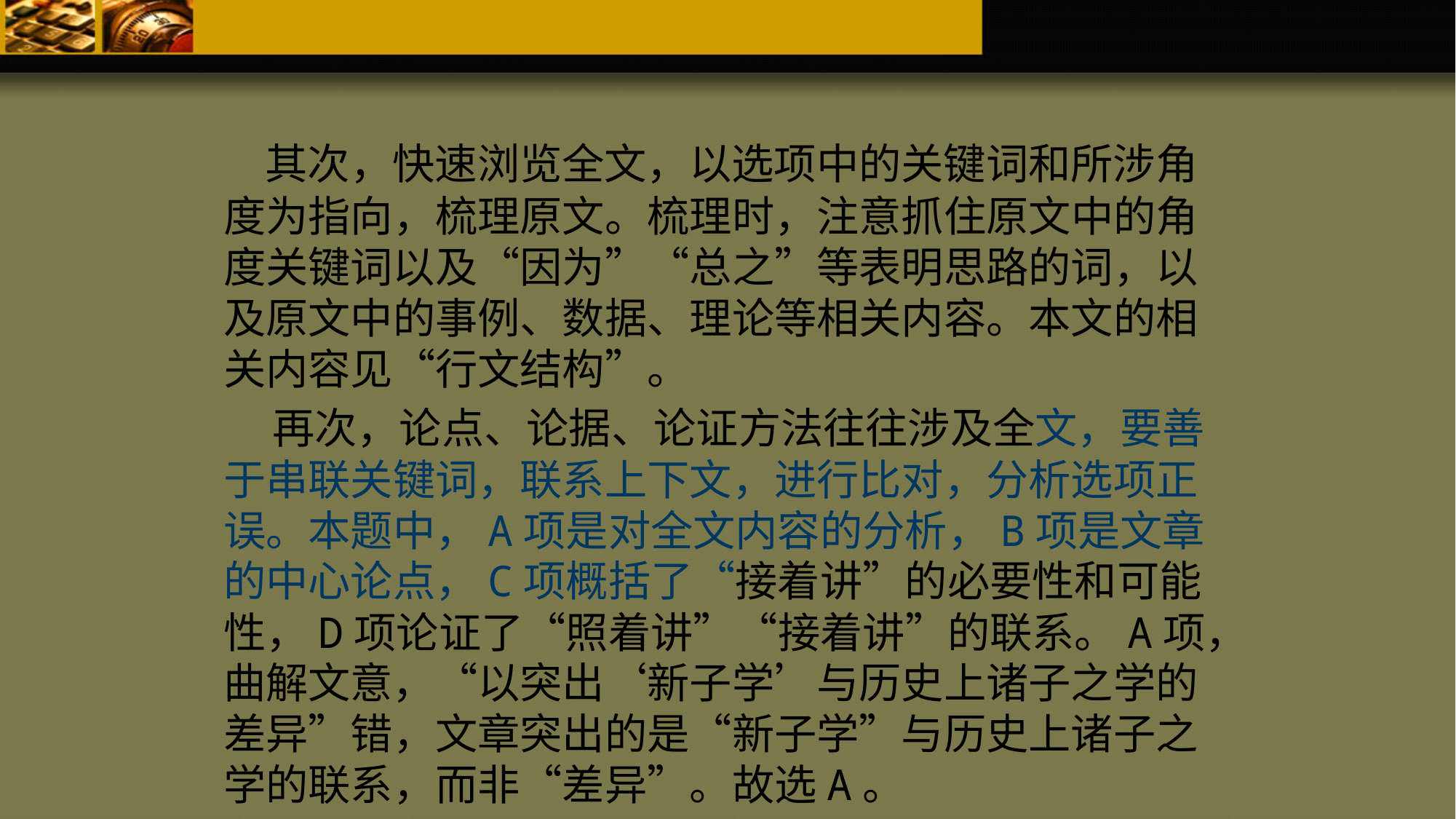

其次，快速浏览全文，以选项中的关键词和所涉角度为指向，梳理原文。梳理时，注意抓住原文中的角度关键词以及“因为”“总之”等表明思路的词，以及原文中的事例、数据、理论等相关内容。本文的相关内容见“行文结构”。
    再次，论点、论据、论证方法往往涉及全文，要善于串联关键词，联系上下文，进行比对，分析选项正误。本题中，A项是对全文内容的分析，B项是文章的中心论点，C项概括了“接着讲”的必要性和可能性，D项论证了“照着讲”“接着讲”的联系。A项，曲解文意，“以突出‘新子学’与历史上诸子之学的差异”错，文章突出的是“新子学”与历史上诸子之学的联系，而非“差异”。故选A。